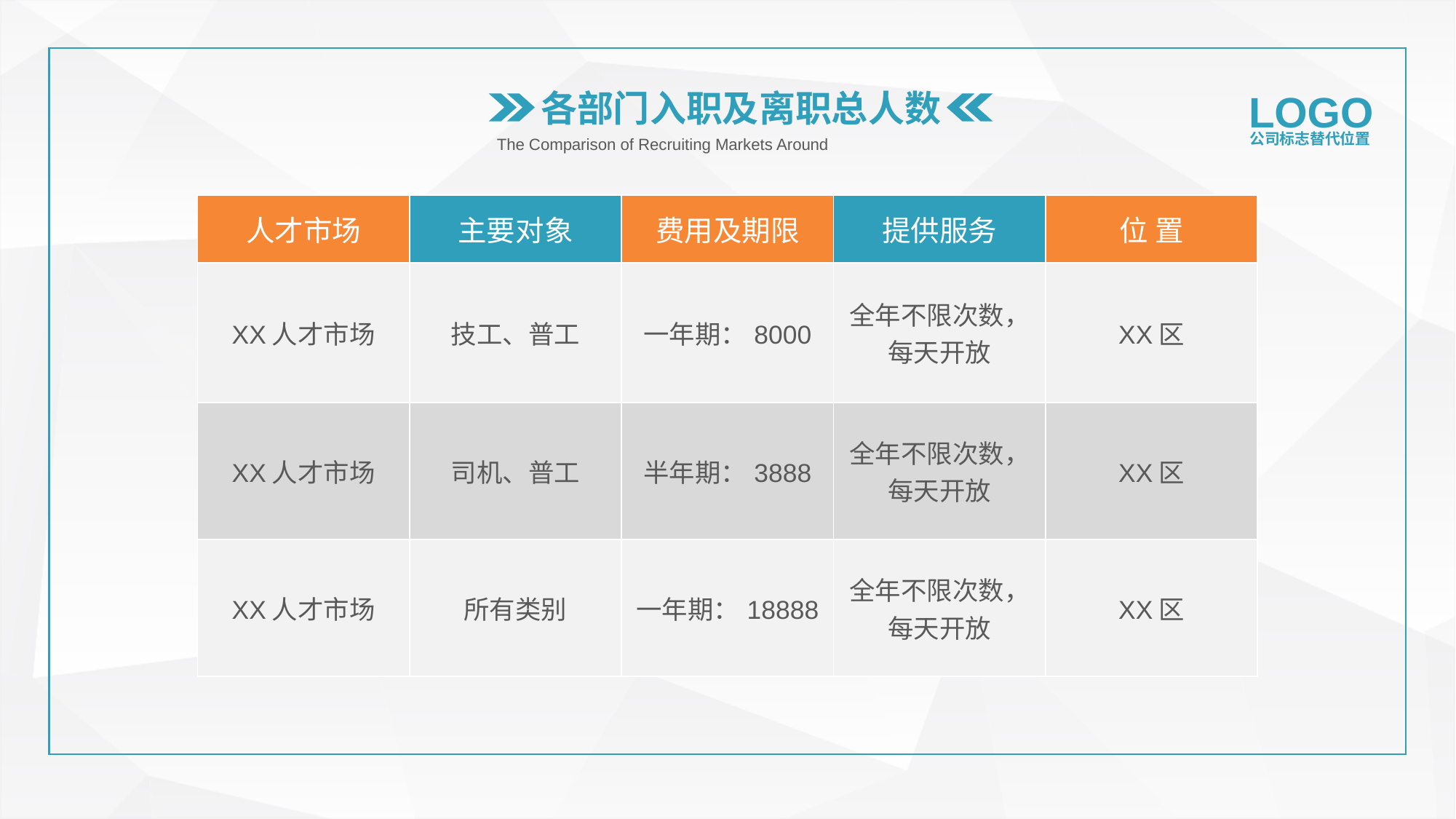

各部门入职及离职总人数
LOGO
公司标志替代位置

The Comparison of Recruiting Markets Around
| 人才市场 | 主要对象 | 费用及期限 | 提供服务 | 位 置 |
| --- | --- | --- | --- | --- |
| XX人才市场 | 技工、普工 | 一年期：8000 | 全年不限次数，每天开放 | XX区 |
| XX人才市场 | 司机、普工 | 半年期：3888 | 全年不限次数，每天开放 | XX区 |
| XX人才市场 | 所有类别 | 一年期：18888 | 全年不限次数，每天开放 | XX区 |